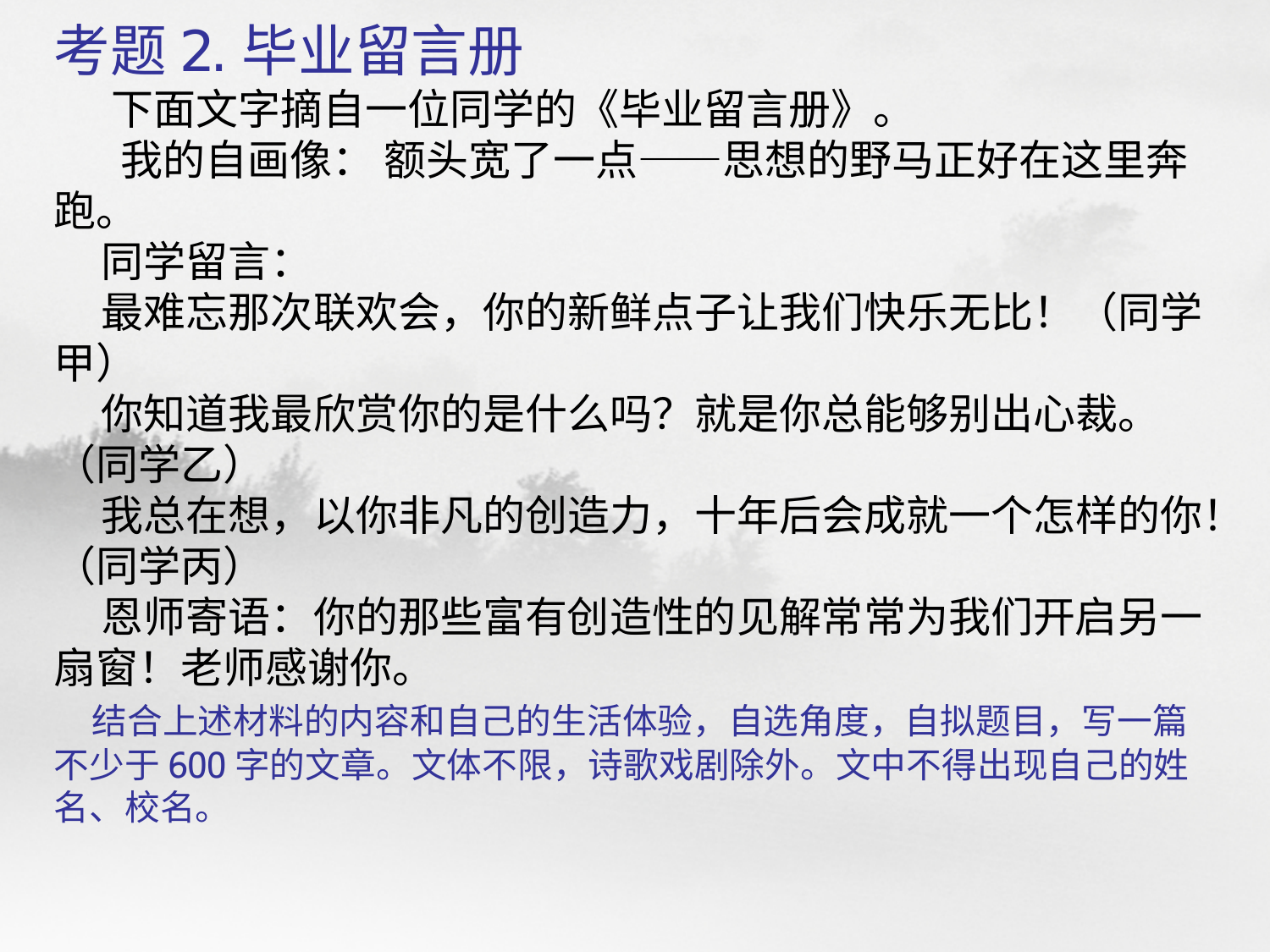

# 考题2.毕业留言册 下面文字摘自一位同学的《毕业留言册》。        我的自画像： 额头宽了一点——思想的野马正好在这里奔跑。      同学留言：      最难忘那次联欢会，你的新鲜点子让我们快乐无比！（同学甲）      你知道我最欣赏你的是什么吗？就是你总能够别出心裁。（同学乙）      我总在想，以你非凡的创造力，十年后会成就一个怎样的你！（同学丙）      恩师寄语：你的那些富有创造性的见解常常为我们开启另一扇窗！老师感谢你。     结合上述材料的内容和自己的生活体验，自选角度，自拟题目，写一篇不少于600字的文章。文体不限，诗歌戏剧除外。文中不得出现自己的姓名、校名。